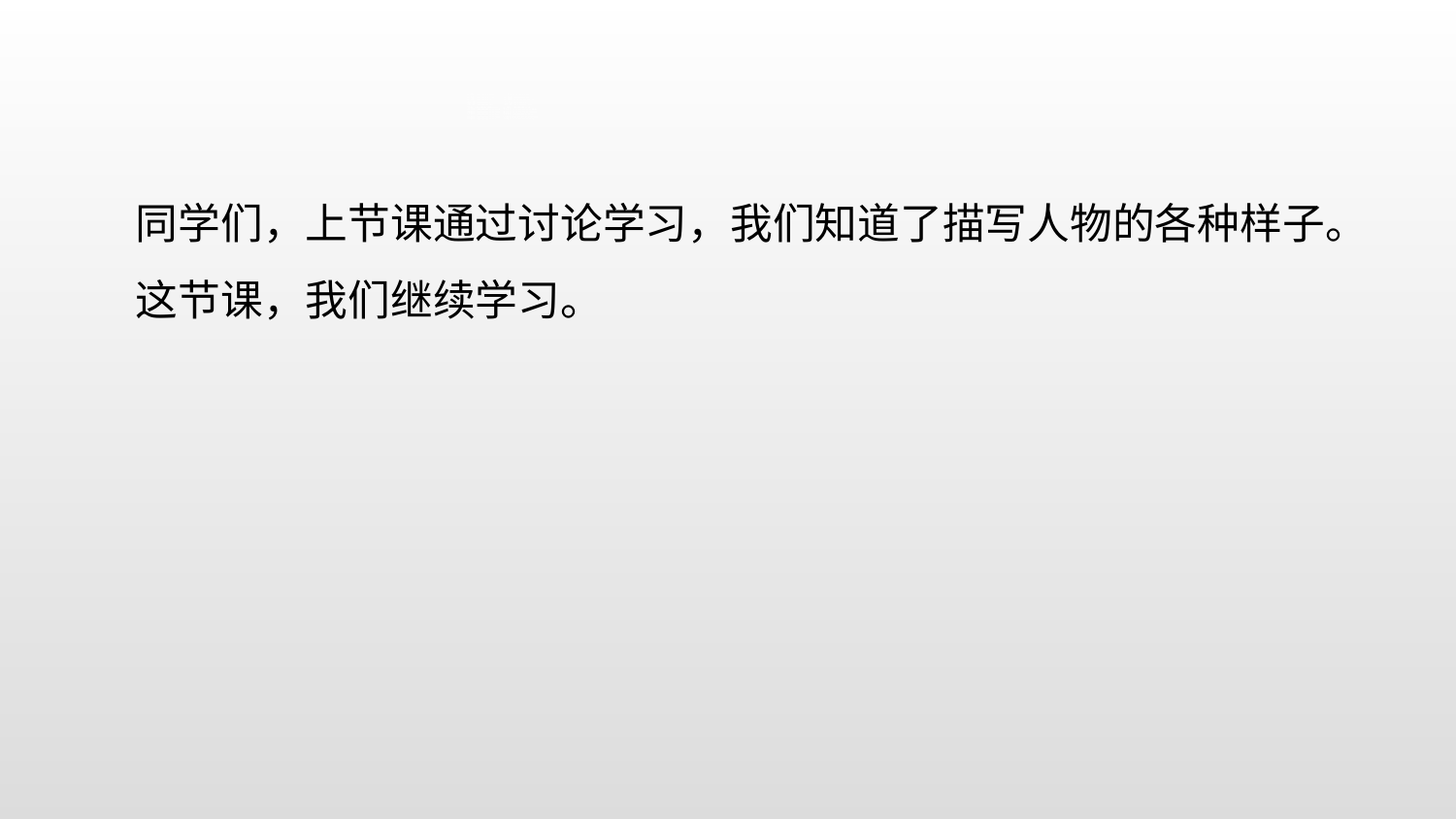

同学们，上节课通过讨论学习，我们知道了描写人物的各种样子。
   这节课，我们继续学习。